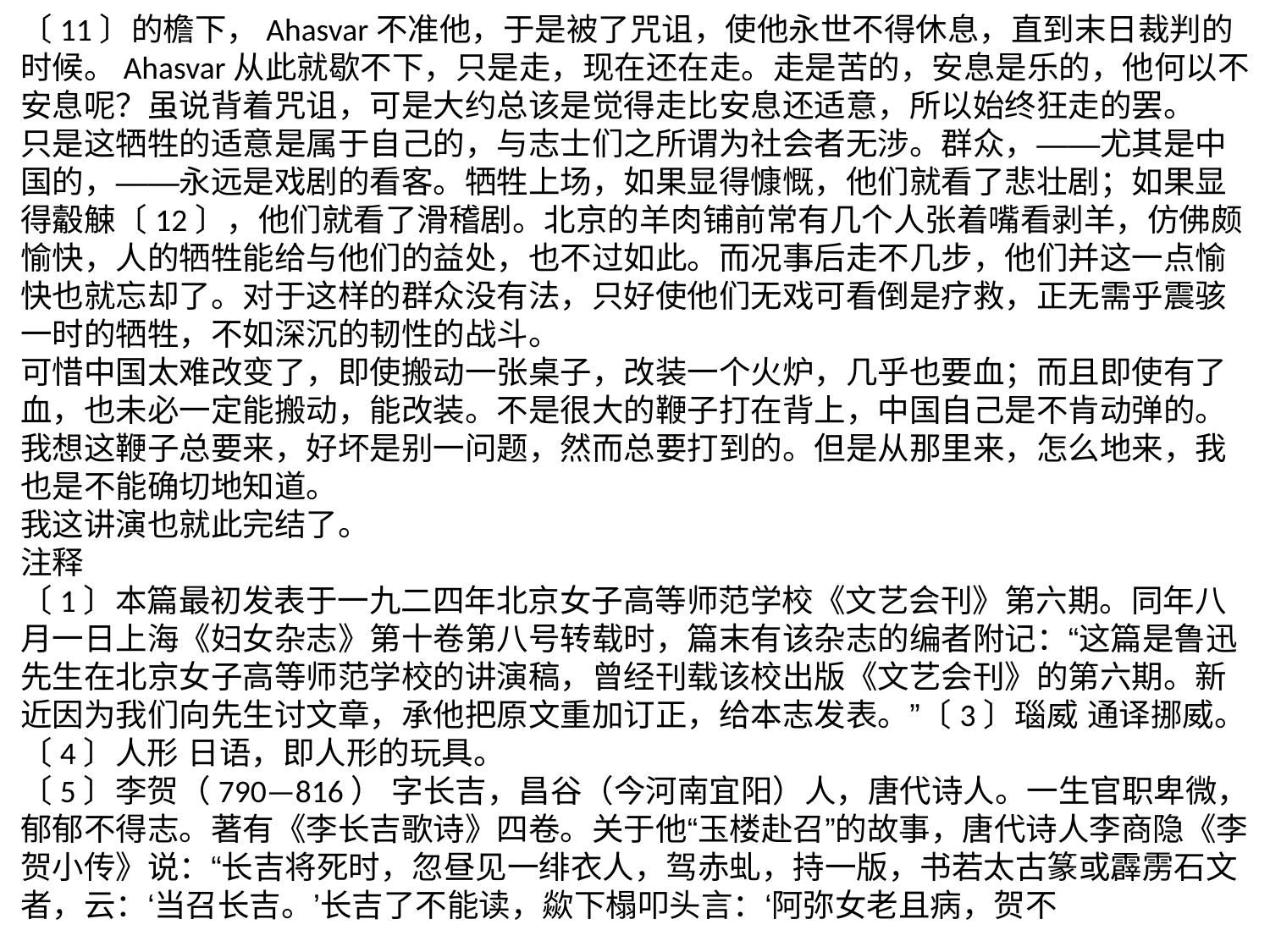

〔11〕的檐下，Ahasvar不准他，于是被了咒诅，使他永世不得休息，直到末日裁判的时候。Ahasvar从此就歇不下，只是走，现在还在走。走是苦的，安息是乐的，他何以不安息呢？虽说背着咒诅，可是大约总该是觉得走比安息还适意，所以始终狂走的罢。
只是这牺牲的适意是属于自己的，与志士们之所谓为社会者无涉。群众，——尤其是中国的，——永远是戏剧的看客。牺牲上场，如果显得慷慨，他们就看了悲壮剧；如果显得觳觫〔12〕，他们就看了滑稽剧。北京的羊肉铺前常有几个人张着嘴看剥羊，仿佛颇愉快，人的牺牲能给与他们的益处，也不过如此。而况事后走不几步，他们并这一点愉快也就忘却了。对于这样的群众没有法，只好使他们无戏可看倒是疗救，正无需乎震骇一时的牺牲，不如深沉的韧性的战斗。
可惜中国太难改变了，即使搬动一张桌子，改装一个火炉，几乎也要血；而且即使有了血，也未必一定能搬动，能改装。不是很大的鞭子打在背上，中国自己是不肯动弹的。我想这鞭子总要来，好坏是别一问题，然而总要打到的。但是从那里来，怎么地来，我也是不能确切地知道。
我这讲演也就此完结了。
注释
〔1〕本篇最初发表于一九二四年北京女子高等师范学校《文艺会刊》第六期。同年八月一日上海《妇女杂志》第十卷第八号转载时，篇末有该杂志的编者附记：“这篇是鲁迅先生在北京女子高等师范学校的讲演稿，曾经刊载该校出版《文艺会刊》的第六期。新近因为我们向先生讨文章，承他把原文重加订正，给本志发表。”〔3〕瑙威 通译挪威。
〔4〕人形 日语，即人形的玩具。
〔5〕李贺（790—816） 字长吉，昌谷（今河南宜阳）人，唐代诗人。一生官职卑微，郁郁不得志。著有《李长吉歌诗》四卷。关于他“玉楼赴召”的故事，唐代诗人李商隐《李贺小传》说：“长吉将死时，忽昼见一绯衣人，驾赤虬，持一版，书若太古篆或霹雳石文者，云：‘当召长吉。’长吉了不能读，歘下榻叩头言：‘阿弥女老且病，贺不